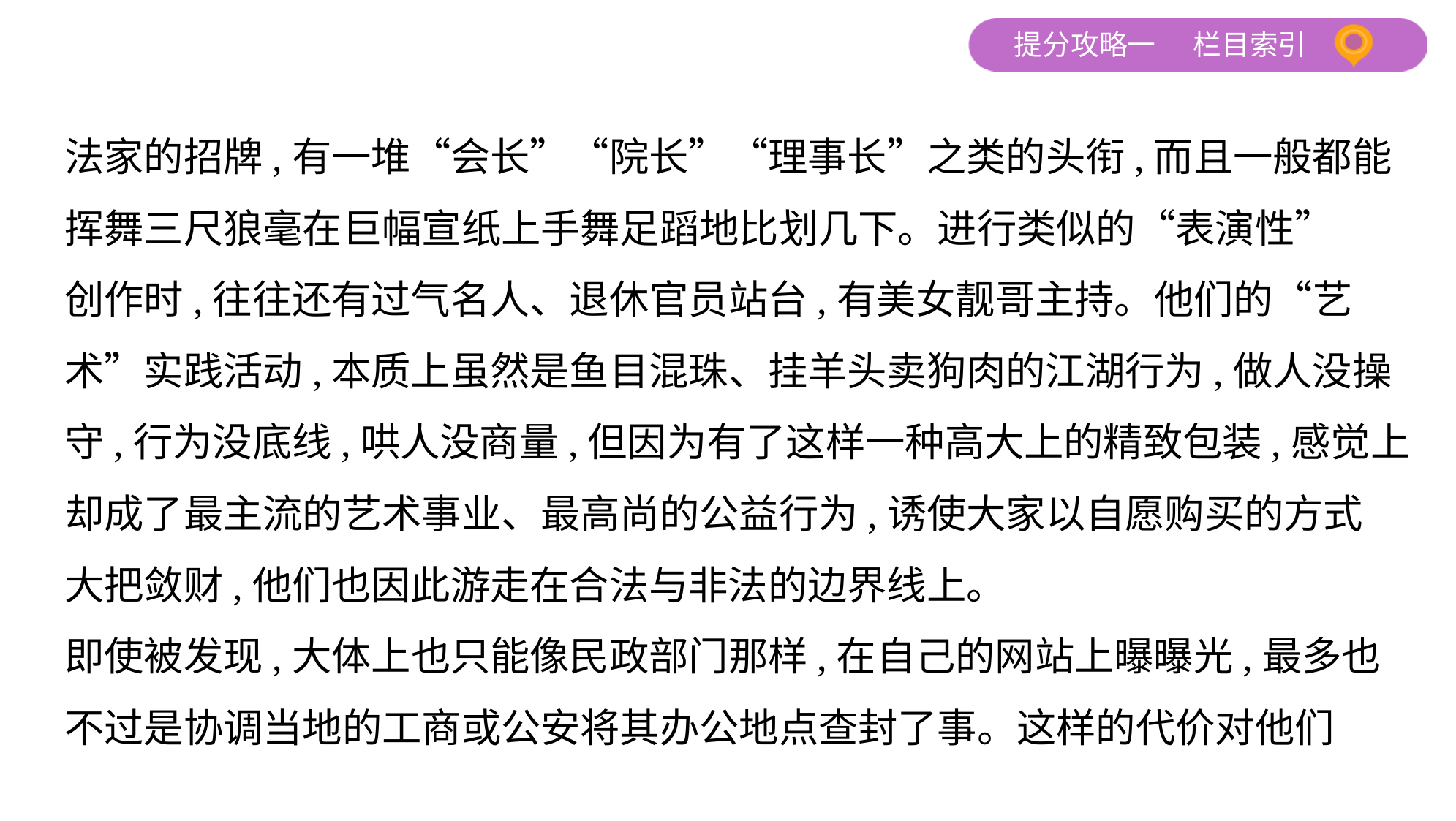

法家的招牌,有一堆“会长”“院长”“理事长”之类的头衔,而且一般都能
挥舞三尺狼毫在巨幅宣纸上手舞足蹈地比划几下。进行类似的“表演性”
创作时,往往还有过气名人、退休官员站台,有美女靓哥主持。他们的“艺
术”实践活动,本质上虽然是鱼目混珠、挂羊头卖狗肉的江湖行为,做人没操
守,行为没底线,哄人没商量,但因为有了这样一种高大上的精致包装,感觉上
却成了最主流的艺术事业、最高尚的公益行为,诱使大家以自愿购买的方式
大把敛财,他们也因此游走在合法与非法的边界线上。
即使被发现,大体上也只能像民政部门那样,在自己的网站上曝曝光,最多也
不过是协调当地的工商或公安将其办公地点查封了事。这样的代价对他们